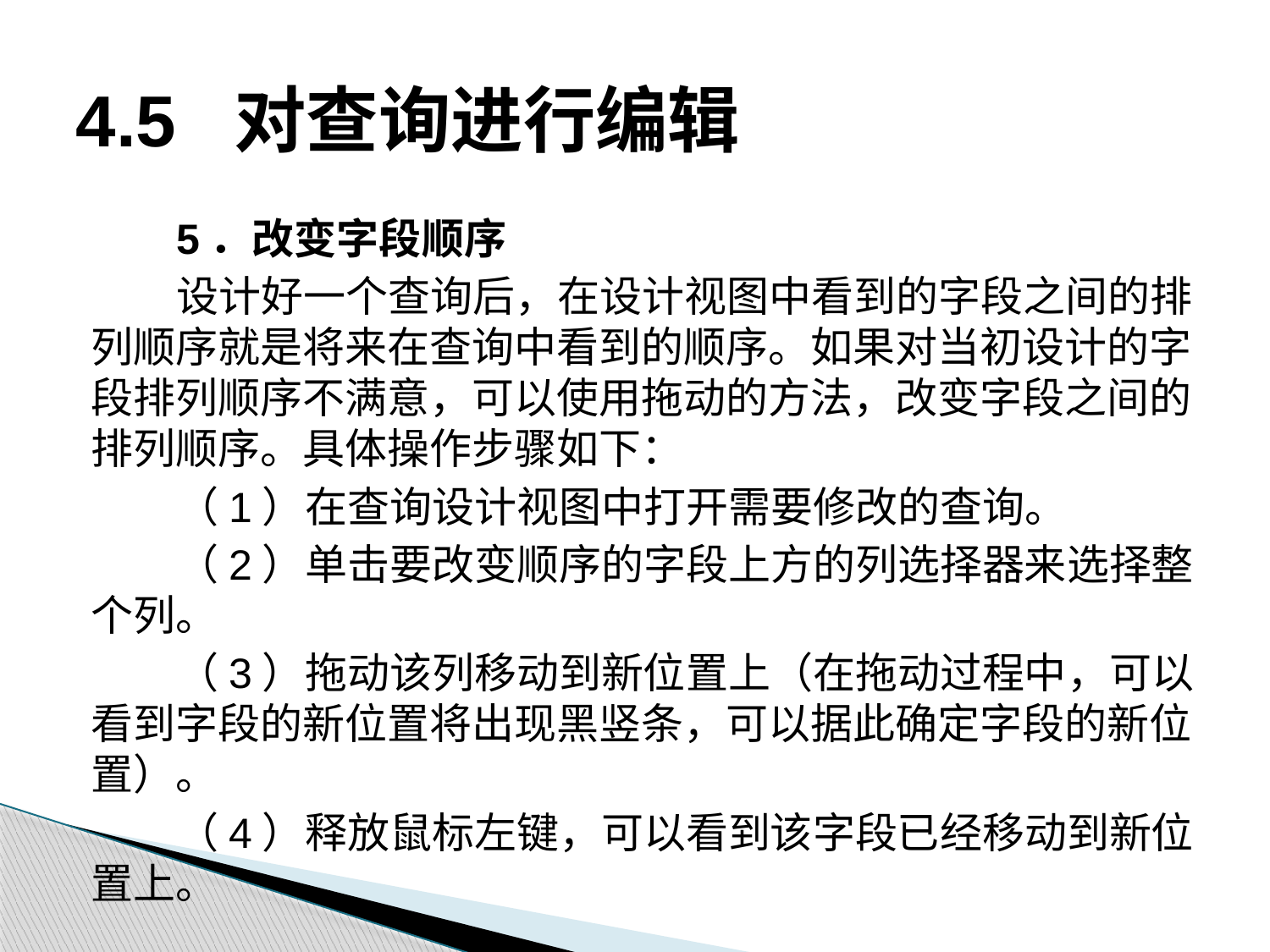

# 4.5  对查询进行编辑
5．改变字段顺序
设计好一个查询后，在设计视图中看到的字段之间的排列顺序就是将来在查询中看到的顺序。如果对当初设计的字段排列顺序不满意，可以使用拖动的方法，改变字段之间的排列顺序。具体操作步骤如下：
（1）在查询设计视图中打开需要修改的查询。
（2）单击要改变顺序的字段上方的列选择器来选择整个列。
（3）拖动该列移动到新位置上（在拖动过程中，可以看到字段的新位置将出现黑竖条，可以据此确定字段的新位置）。
（4）释放鼠标左键，可以看到该字段已经移动到新位置上。